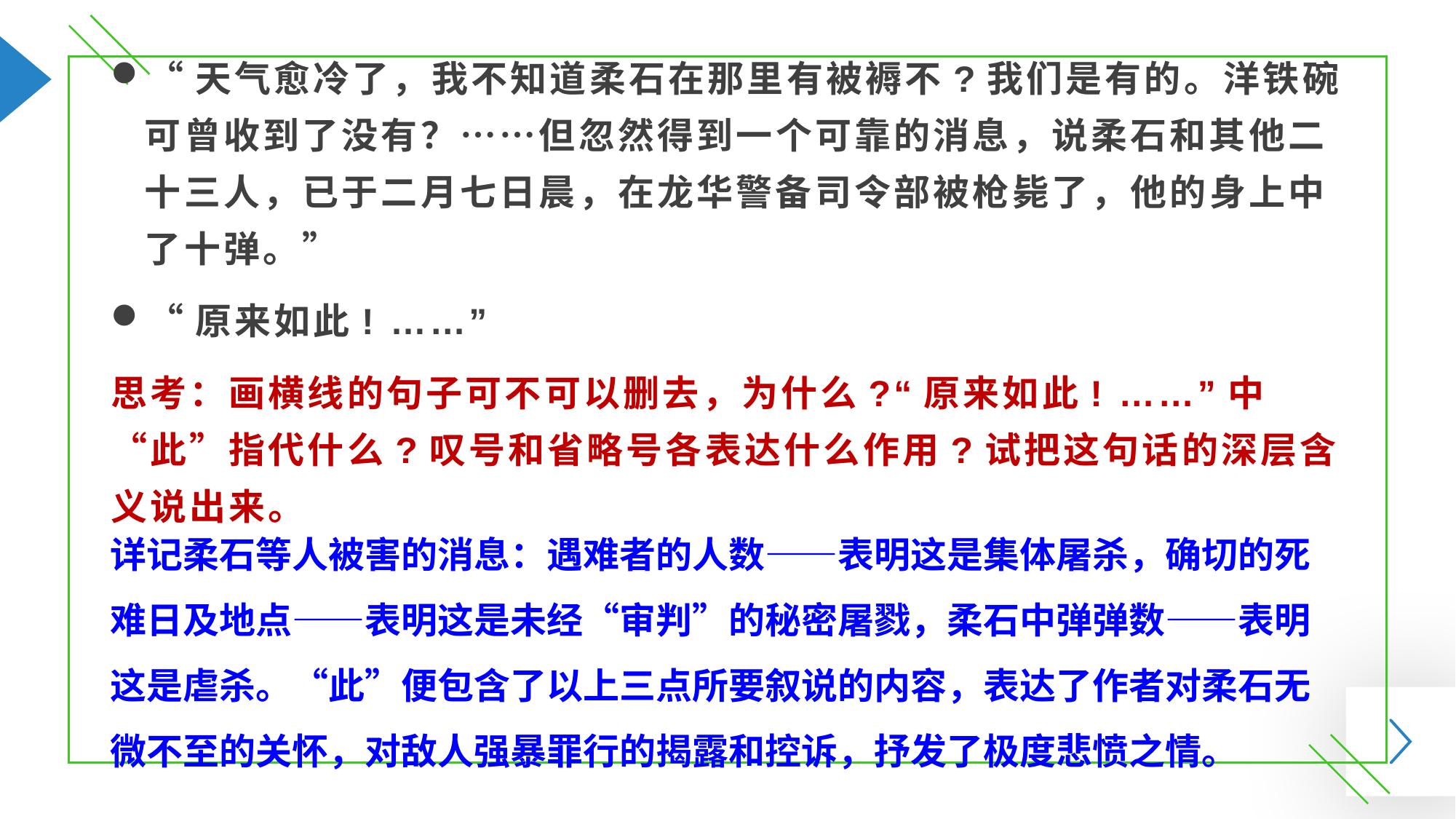

“天气愈冷了，我不知道柔石在那里有被褥不?我们是有的。洋铁碗可曾收到了没有？……但忽然得到一个可靠的消息，说柔石和其他二十三人，已于二月七日晨，在龙华警备司令部被枪毙了，他的身上中了十弹。”
“原来如此! ……”
思考：画横线的句子可不可以删去，为什么?“原来如此! ……”中“此”指代什么?叹号和省略号各表达什么作用?试把这句话的深层含义说出来。

详记柔石等人被害的消息：遇难者的人数——表明这是集体屠杀，确切的死难日及地点——表明这是未经“审判”的秘密屠戮，柔石中弹弹数——表明这是虐杀。“此”便包含了以上三点所要叙说的内容，表达了作者对柔石无微不至的关怀，对敌人强暴罪行的揭露和控诉，抒发了极度悲愤之情。